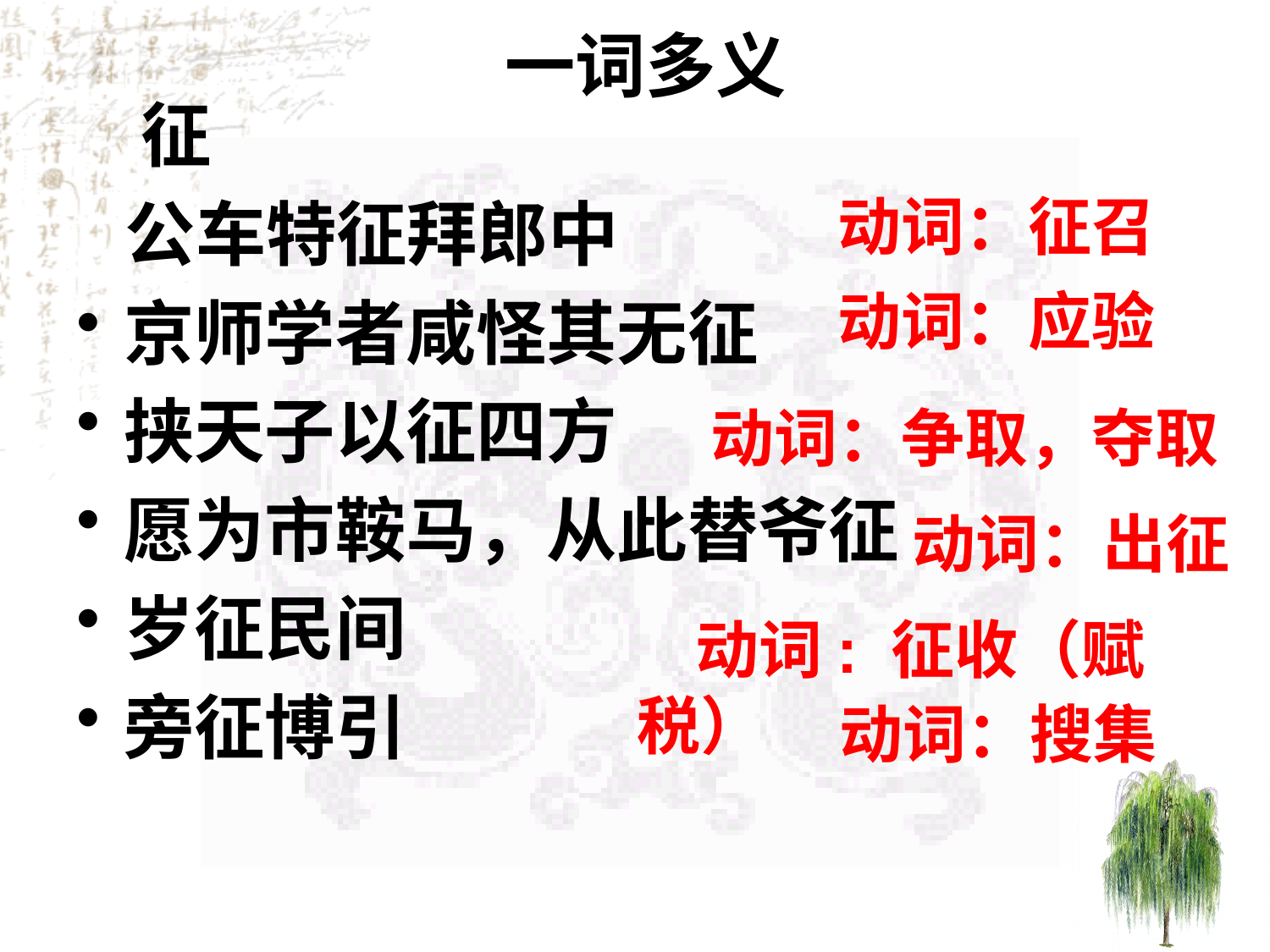

# 一词多义
   征
  公车特征拜郎中
京师学者咸怪其无征
挟天子以征四方
愿为市鞍马，从此替爷征
岁征民间
旁征博引

动词：征召

动词：应验
动词：争取，夺取
动词：出征
   动词: 征收（赋税）
  动词：搜集